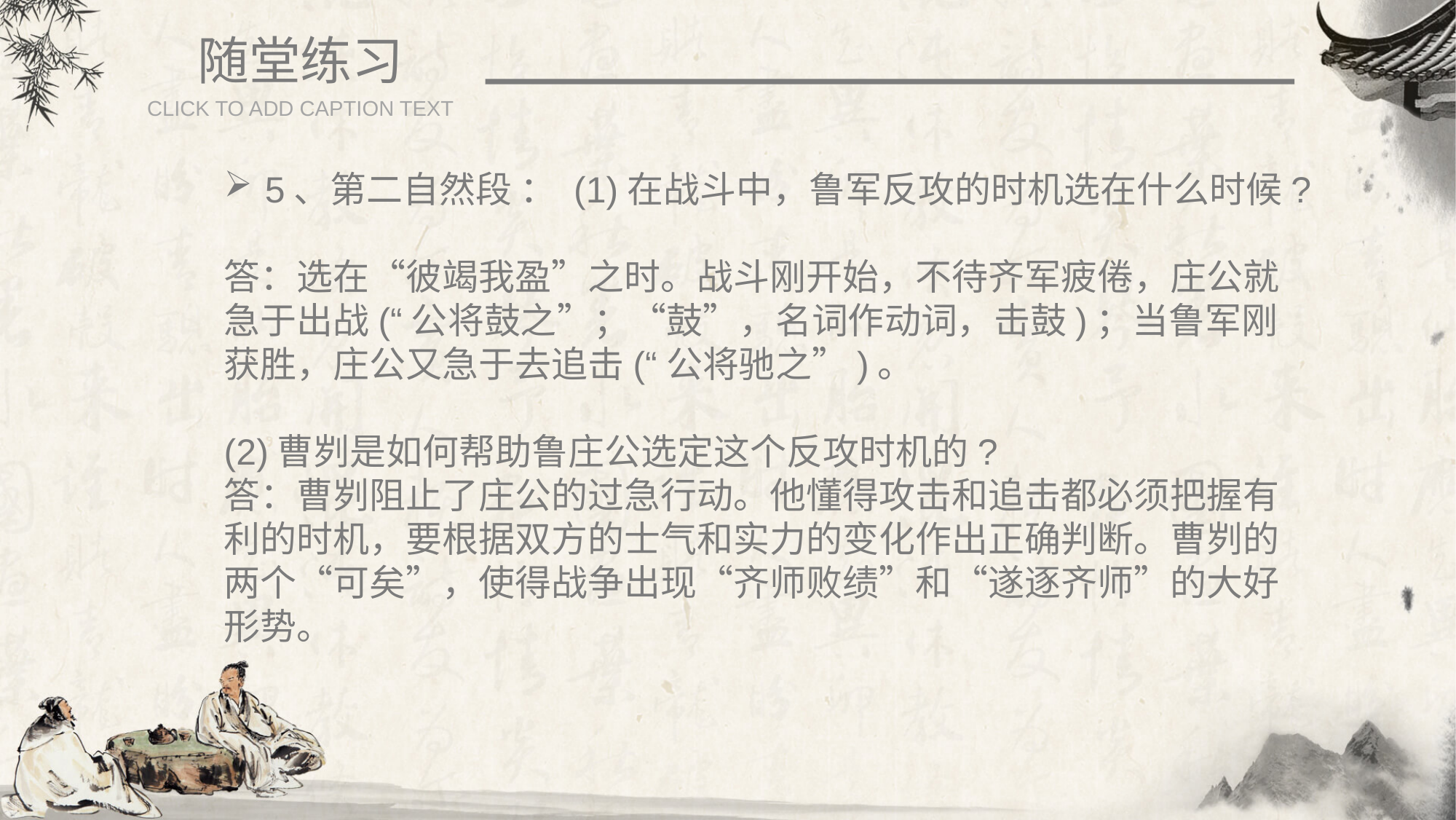

随堂练习

CLICK TO ADD CAPTION TEXT
5、第二自然段 ： (1)在战斗中，鲁军反攻的时机选在什么时候?
答：选在“彼竭我盈”之时。战斗刚开始，不待齐军疲倦，庄公就急于出战(“公将鼓之”；“鼓”，名词作动词，击鼓)；当鲁军刚获胜，庄公又急于去追击(“公将驰之”)。

(2)曹刿是如何帮助鲁庄公选定这个反攻时机的?
答：曹刿阻止了庄公的过急行动。他懂得攻击和追击都必须把握有利的时机，要根据双方的士气和实力的变化作出正确判断。曹刿的两个“可矣”，使得战争出现“齐师败绩”和“遂逐齐师”的大好形势。